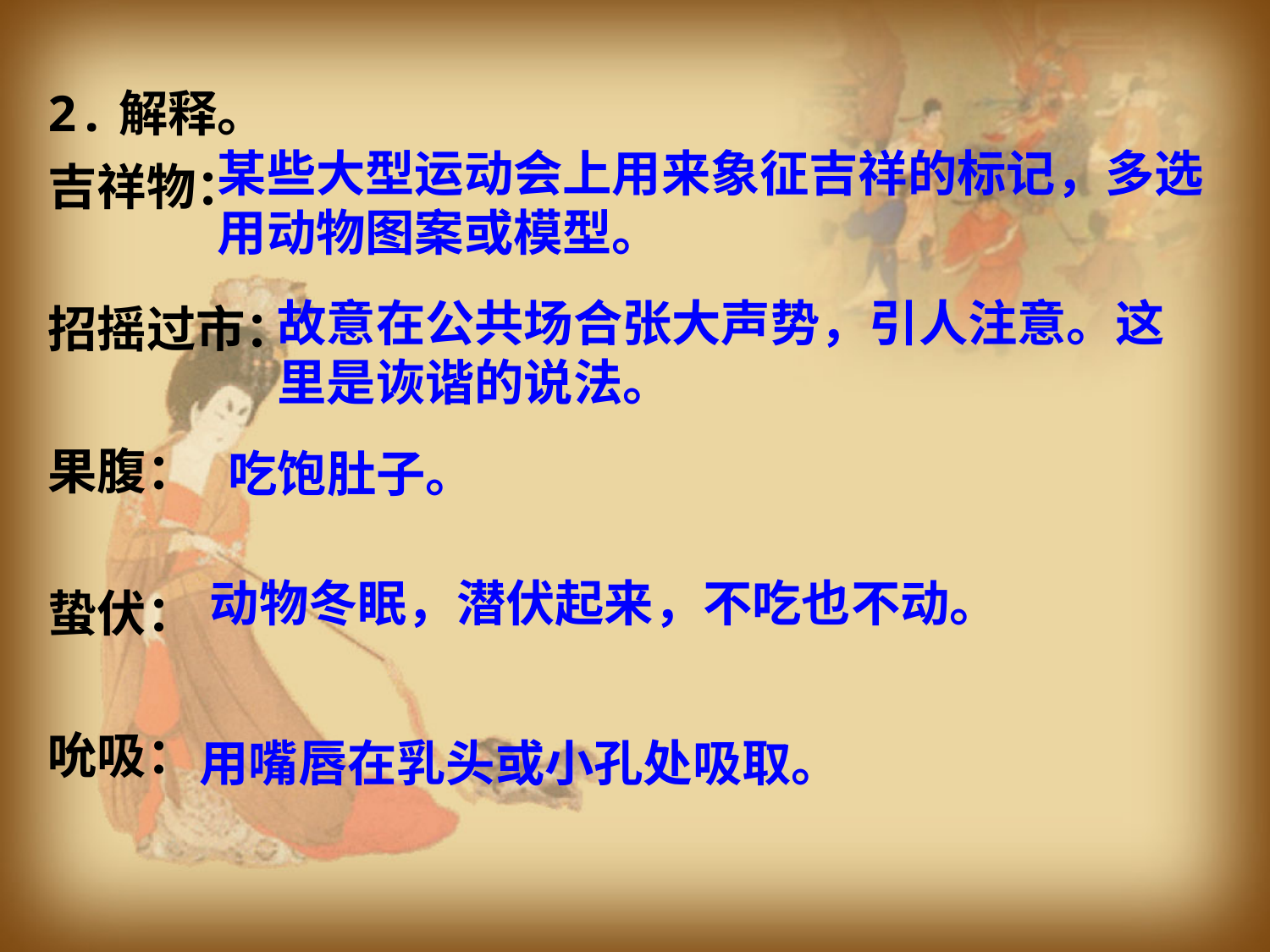

2.解释。
某些大型运动会上用来象征吉祥的标记，多选用动物图案或模型。
吉祥物：

招摇过市：

果腹：

蛰伏：

吮吸：
故意在公共场合张大声势，引人注意。这里是诙谐的说法。
吃饱肚子。
动物冬眠，潜伏起来，不吃也不动。
用嘴唇在乳头或小孔处吸取。